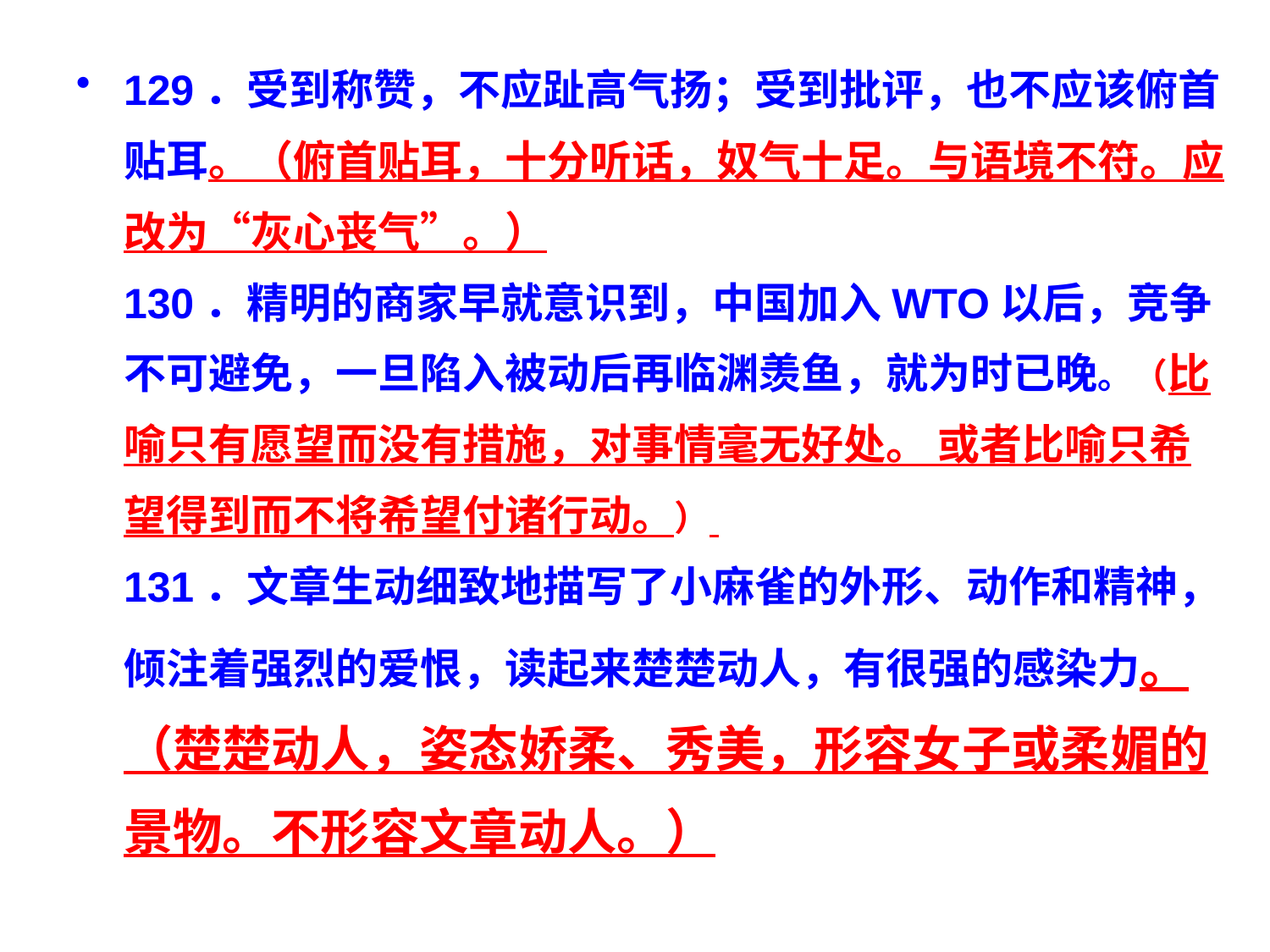

129．受到称赞，不应趾高气扬；受到批评，也不应该俯首贴耳。（俯首贴耳，十分听话，奴气十足。与语境不符。应改为“灰心丧气”。）
130．精明的商家早就意识到，中国加入WTO以后，竞争不可避免，一旦陷入被动后再临渊羡鱼，就为时已晚。（比喻只有愿望而没有措施，对事情毫无好处。 或者比喻只希望得到而不将希望付诸行动。）
131．文章生动细致地描写了小麻雀的外形、动作和精神，倾注着强烈的爱恨，读起来楚楚动人，有很强的感染力。（楚楚动人，姿态娇柔、秀美，形容女子或柔媚的景物。不形容文章动人。）